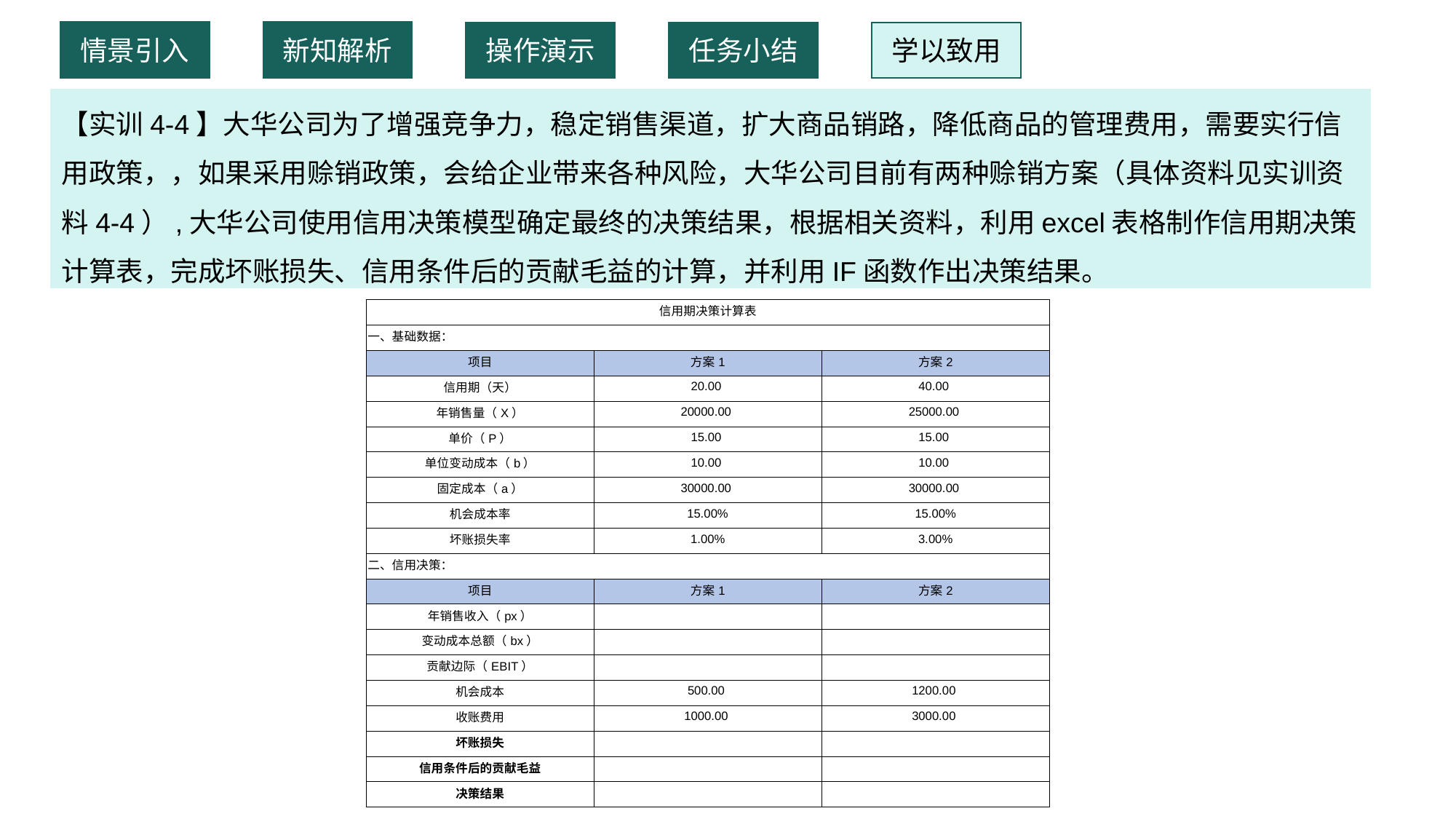

情景引入
新知解析
操作演示
任务小结
学以致用
【实训4-4】大华公司为了增强竞争力，稳定销售渠道，扩大商品销路，降低商品的管理费用，需要实行信用政策，，如果采用赊销政策，会给企业带来各种风险，大华公司目前有两种赊销方案（具体资料见实训资料4-4）,大华公司使用信用决策模型确定最终的决策结果，根据相关资料，利用excel表格制作信用期决策计算表，完成坏账损失、信用条件后的贡献毛益的计算，并利用IF函数作出决策结果。
| 信用期决策计算表 |  |  |
| --- | --- | --- |
| 一、基础数据： |  |  |
| 项目 | 方案1 | 方案2 |
| 信用期（天） | 20.00 | 40.00 |
| 年销售量（X） | 20000.00 | 25000.00 |
| 单价（P） | 15.00 | 15.00 |
| 单位变动成本（b） | 10.00 | 10.00 |
| 固定成本（a） | 30000.00 | 30000.00 |
| 机会成本率 | 15.00% | 15.00% |
| 坏账损失率 | 1.00% | 3.00% |
| 二、信用决策： |  |  |
| 项目 | 方案1 | 方案2 |
| 年销售收入（px） |  |  |
| 变动成本总额（bx） |  |  |
| 贡献边际（EBIT） |  |  |
| 机会成本 | 500.00 | 1200.00 |
| 收账费用 | 1000.00 | 3000.00 |
| 坏账损失 |  |  |
| 信用条件后的贡献毛益 |  |  |
| 决策结果 |  |  |